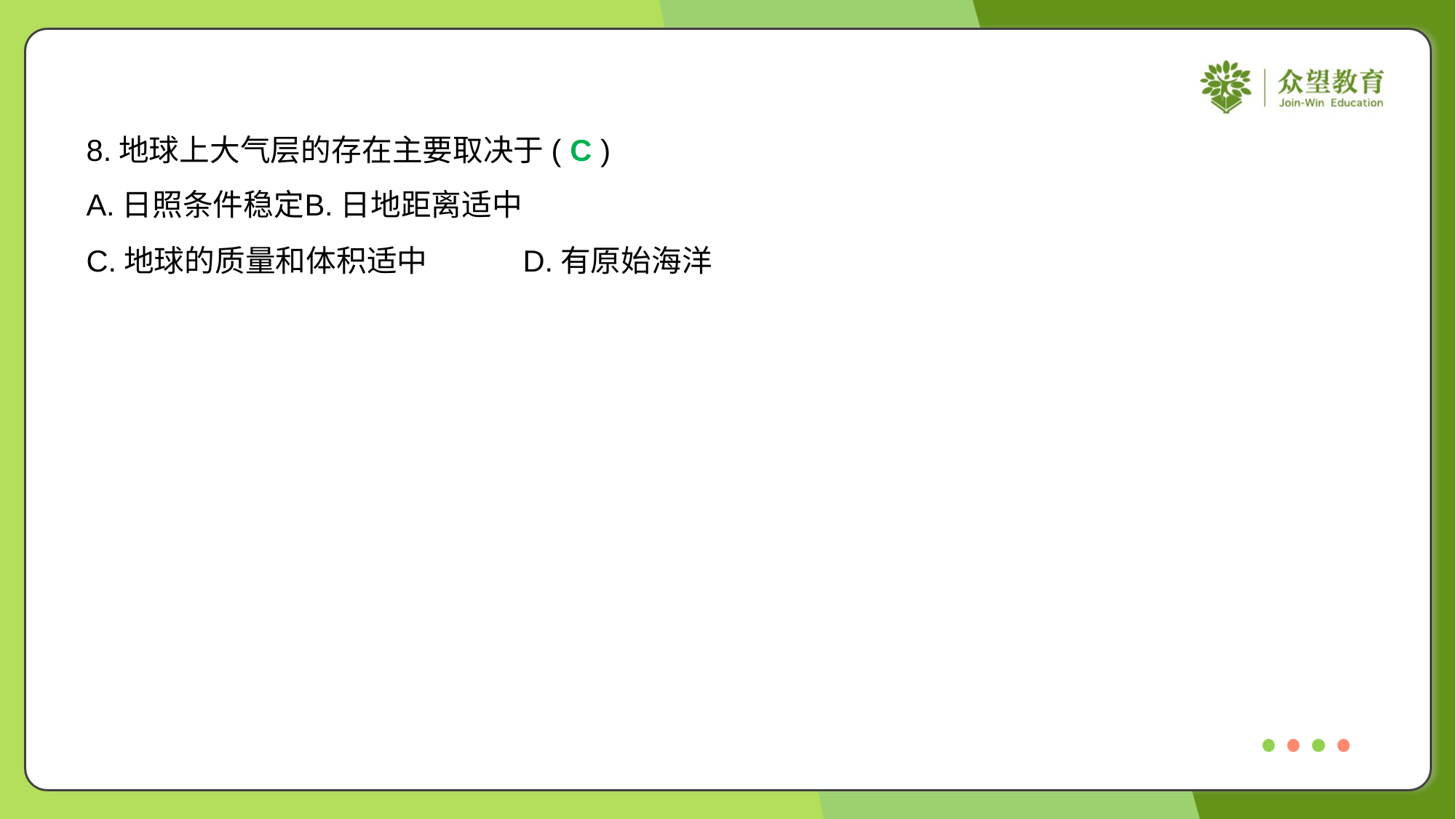

8.地球上大气层的存在主要取决于(     )
C
A.日照条件稳定	B.日地距离适中
C.地球的质量和体积适中	D.有原始海洋